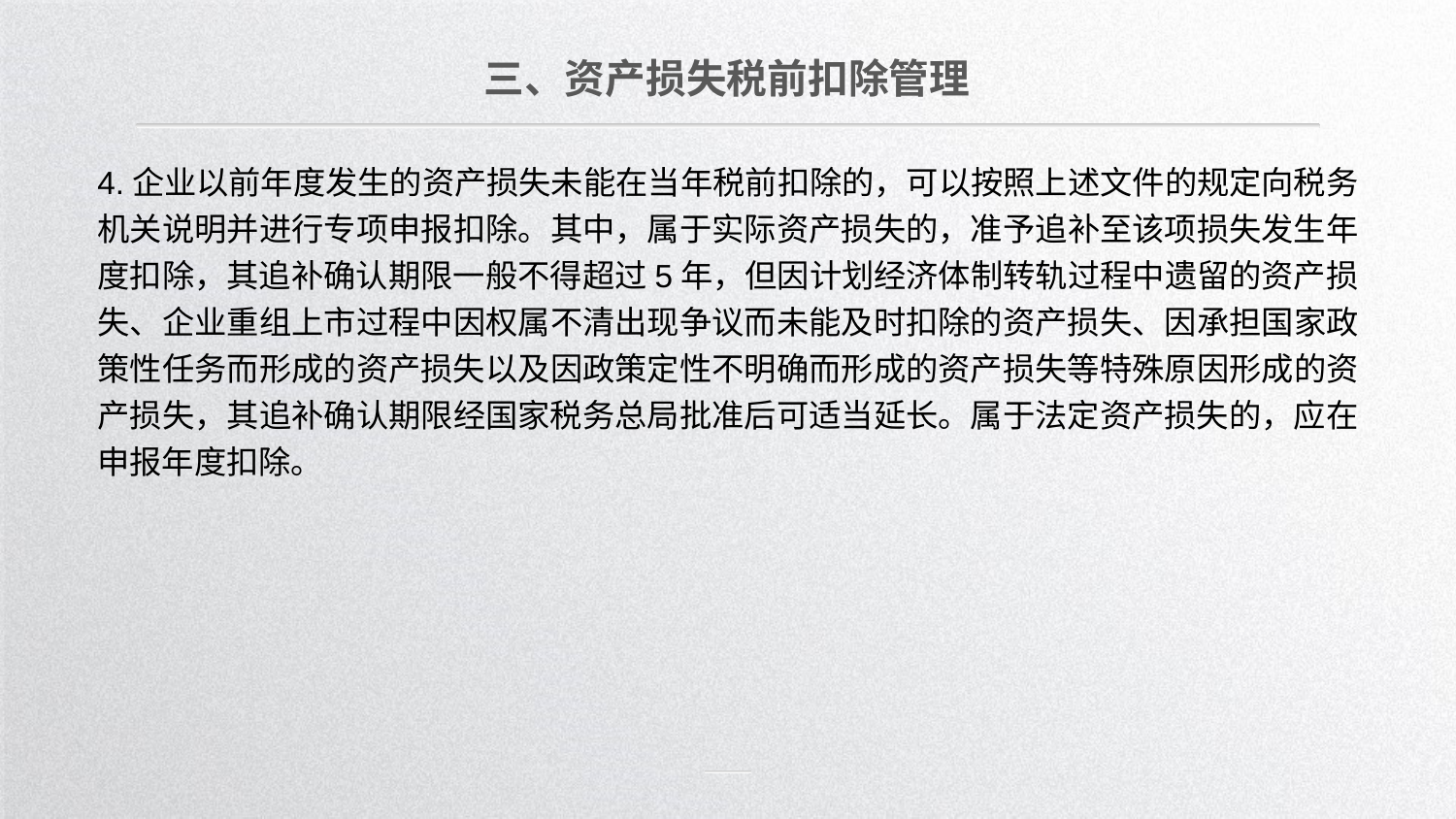

三、资产损失税前扣除管理
4.企业以前年度发生的资产损失未能在当年税前扣除的，可以按照上述文件的规定向税务机关说明并进行专项申报扣除。其中，属于实际资产损失的，准予追补至该项损失发生年度扣除，其追补确认期限一般不得超过5年，但因计划经济体制转轨过程中遗留的资产损失、企业重组上市过程中因权属不清出现争议而未能及时扣除的资产损失、因承担国家政策性任务而形成的资产损失以及因政策定性不明确而形成的资产损失等特殊原因形成的资产损失，其追补确认期限经国家税务总局批准后可适当延长。属于法定资产损失的，应在申报年度扣除。